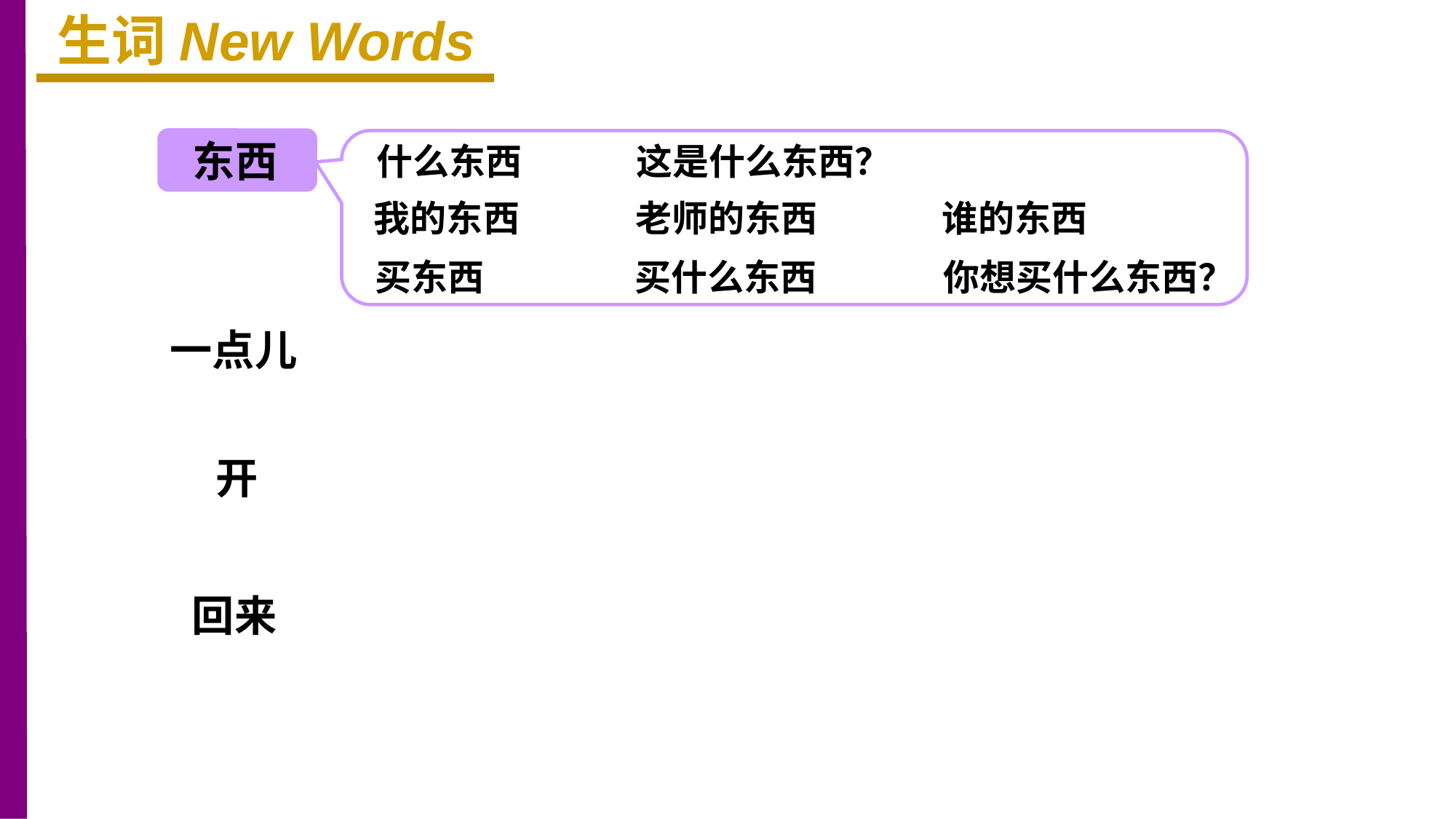

生词New Words

东西

什么东西
这是什么东西？
我的东西
老师的东西
谁的东西
买东西
买什么东西
你想买什么东西？
一点儿
开
回来